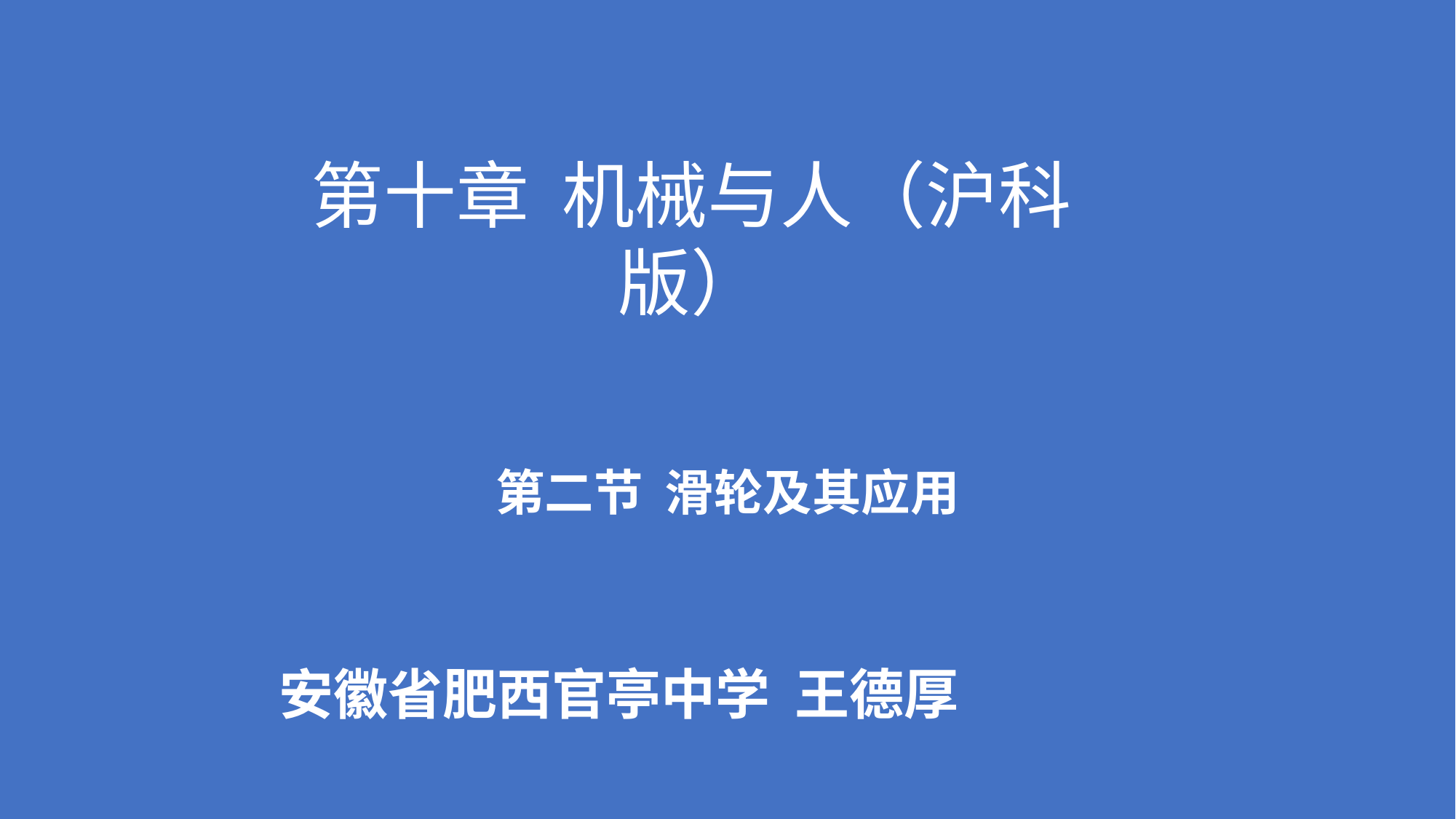

第十章  机械与人（沪科版）
# 第二节  滑轮及其应用
安徽省肥西官亭中学  王德厚